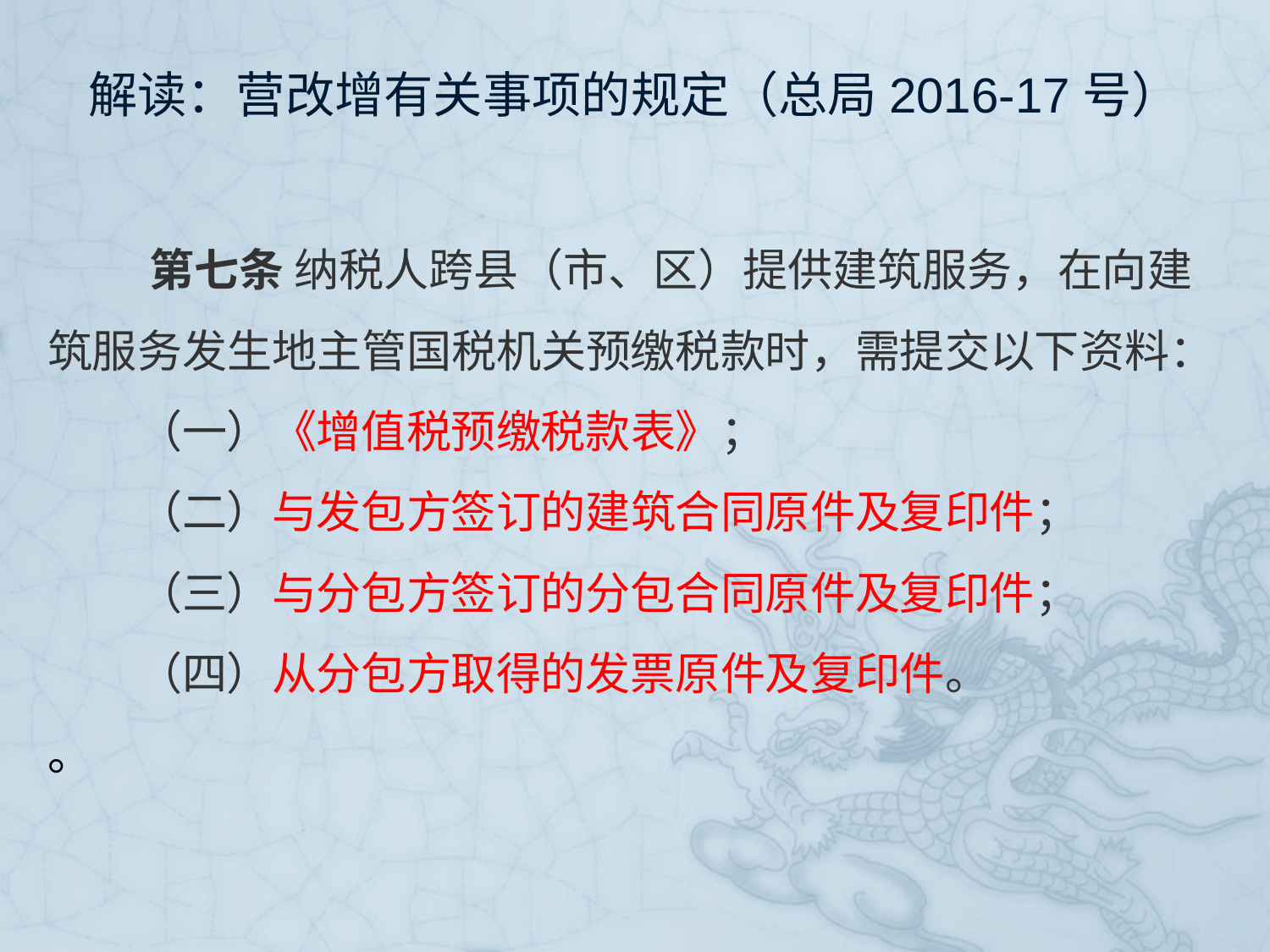

# 解读：营改增有关事项的规定（总局2016-17号）

　第七条 纳税人跨县（市、区）提供建筑服务，在向建筑服务发生地主管国税机关预缴税款时，需提交以下资料：
　　（一）《增值税预缴税款表》；
　　（二）与发包方签订的建筑合同原件及复印件；
　　（三）与分包方签订的分包合同原件及复印件；
　　（四）从分包方取得的发票原件及复印件。
。